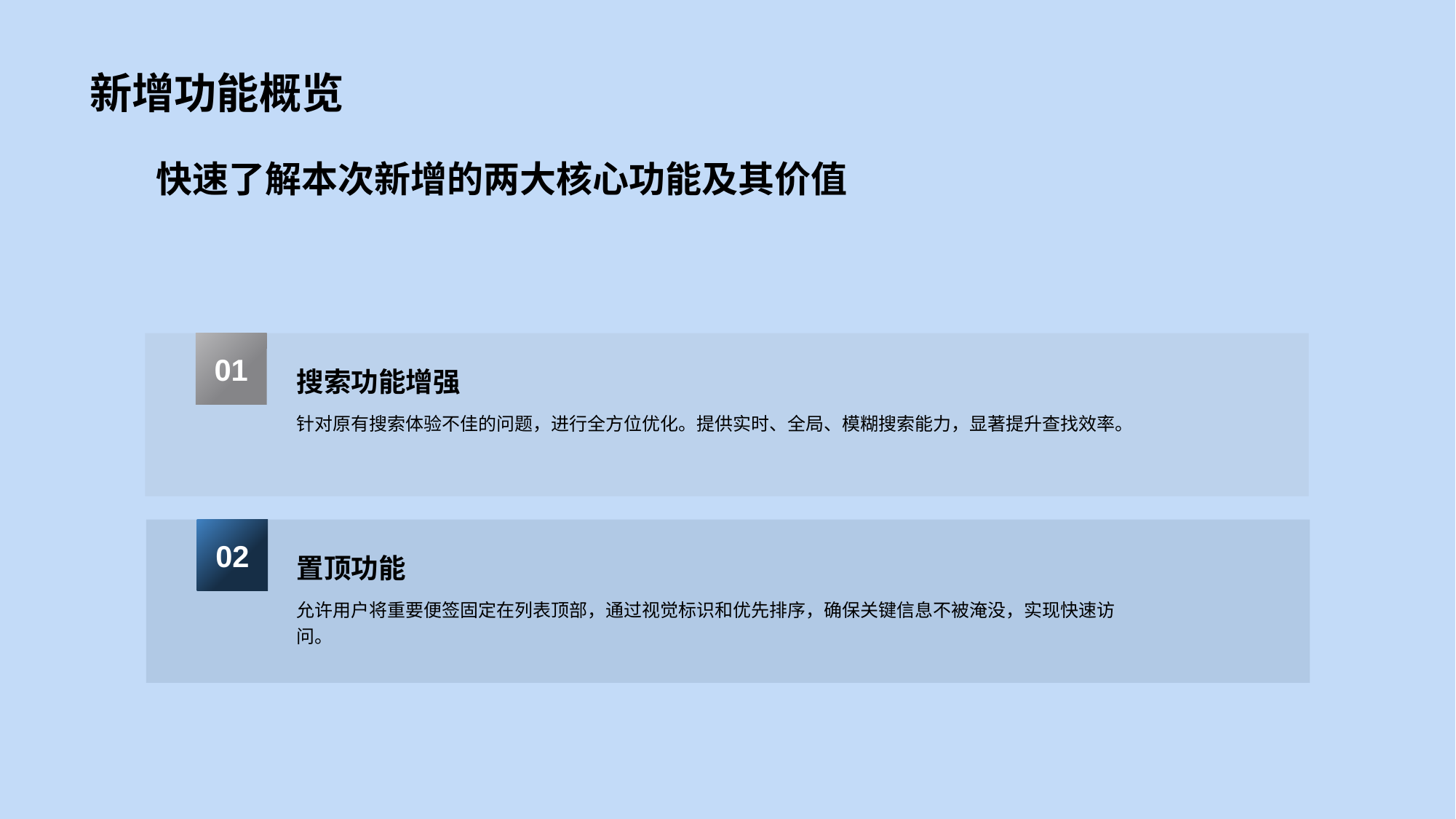

新增功能概览
快速了解本次新增的两大核心功能及其价值

01
搜索功能增强
针对原有搜索体验不佳的问题，进行全方位优化。提供实时、全局、模糊搜索能力，显著提升查找效率。

02
置顶功能
允许用户将重要便签固定在列表顶部，通过视觉标识和优先排序，确保关键信息不被淹没，实现快速访问。